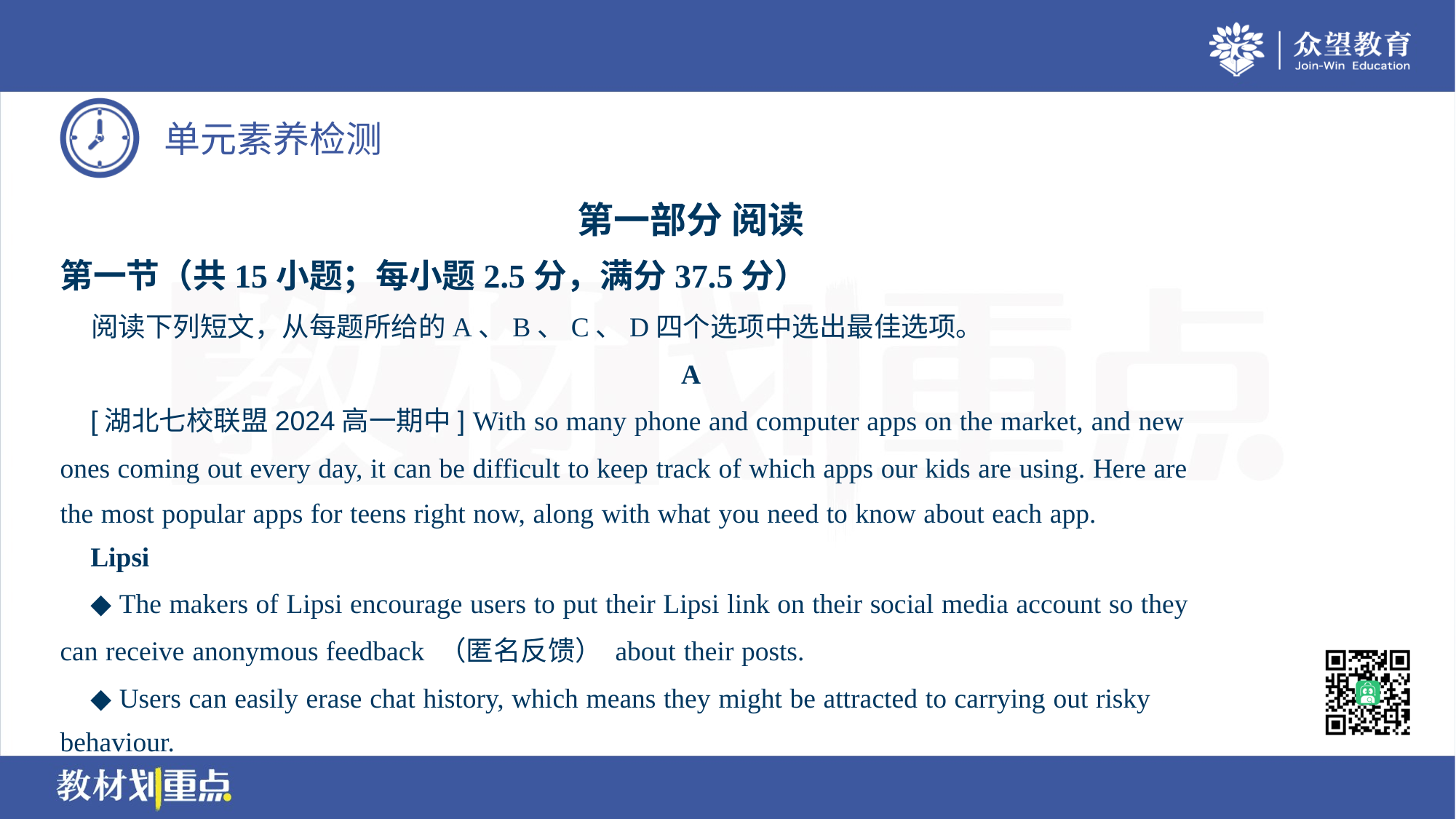

第一部分 阅读
第一节（共15小题；每小题2.5分，满分37.5分）
    阅读下列短文，从每题所给的A、B、C、D四个选项中选出最佳选项。
A
    [湖北七校联盟2024高一期中] With so many phone and computer apps on the market, and new
ones coming out every day, it can be difficult to keep track of which apps our kids are using. Here are
the most popular apps for teens right now, along with what you need to know about each app.
    Lipsi
    ◆ The makers of Lipsi encourage users to put their Lipsi link on their social media account so they
can receive anonymous feedback （匿名反馈） about their posts.
    ◆ Users can easily erase chat history, which means they might be attracted to carrying out risky
behaviour.